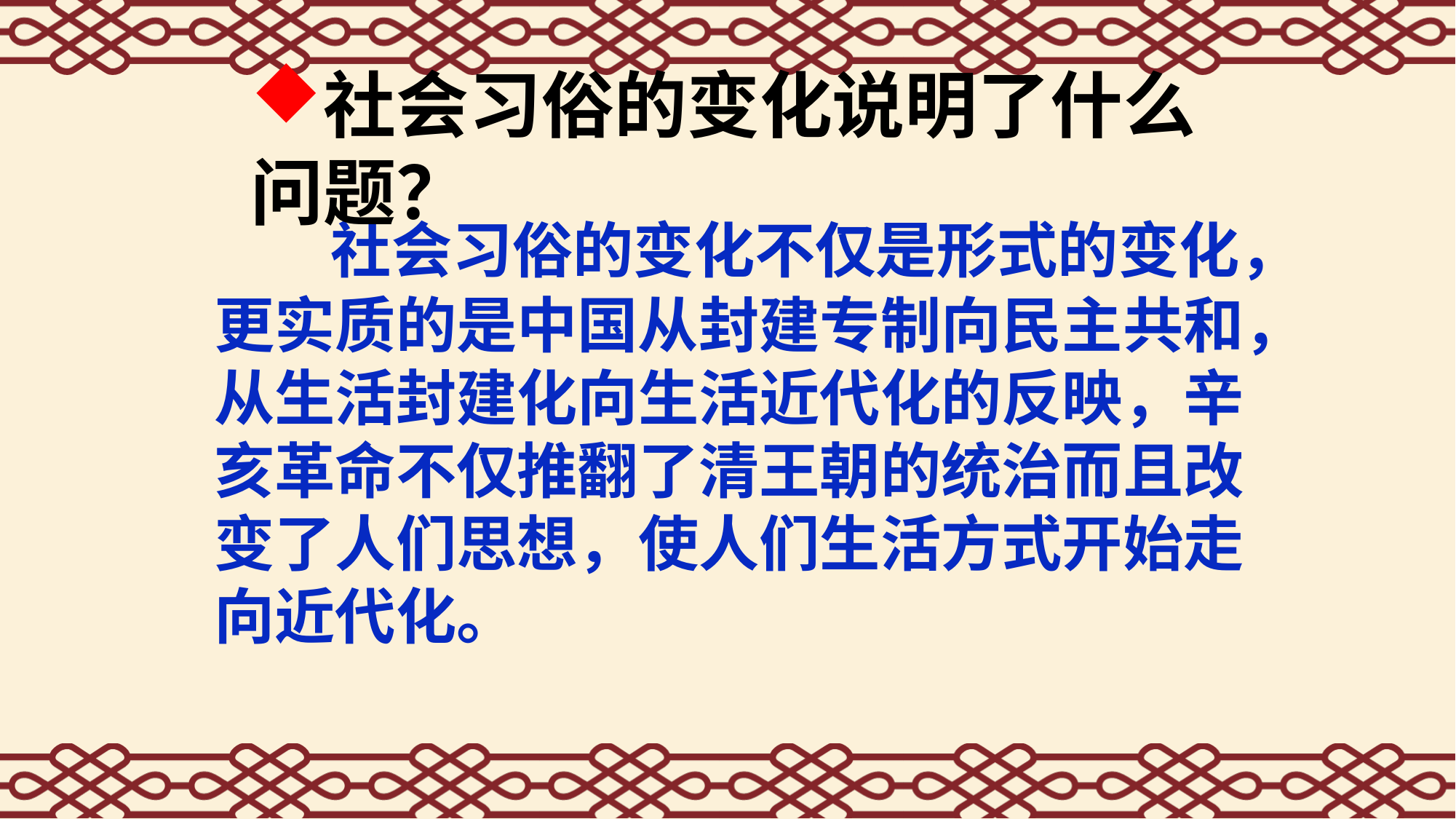

社会习俗的变化说明了什么问题？
      社会习俗的变化不仅是形式的变化，更实质的是中国从封建专制向民主共和，从生活封建化向生活近代化的反映，辛亥革命不仅推翻了清王朝的统治而且改变了人们思想，使人们生活方式开始走向近代化。